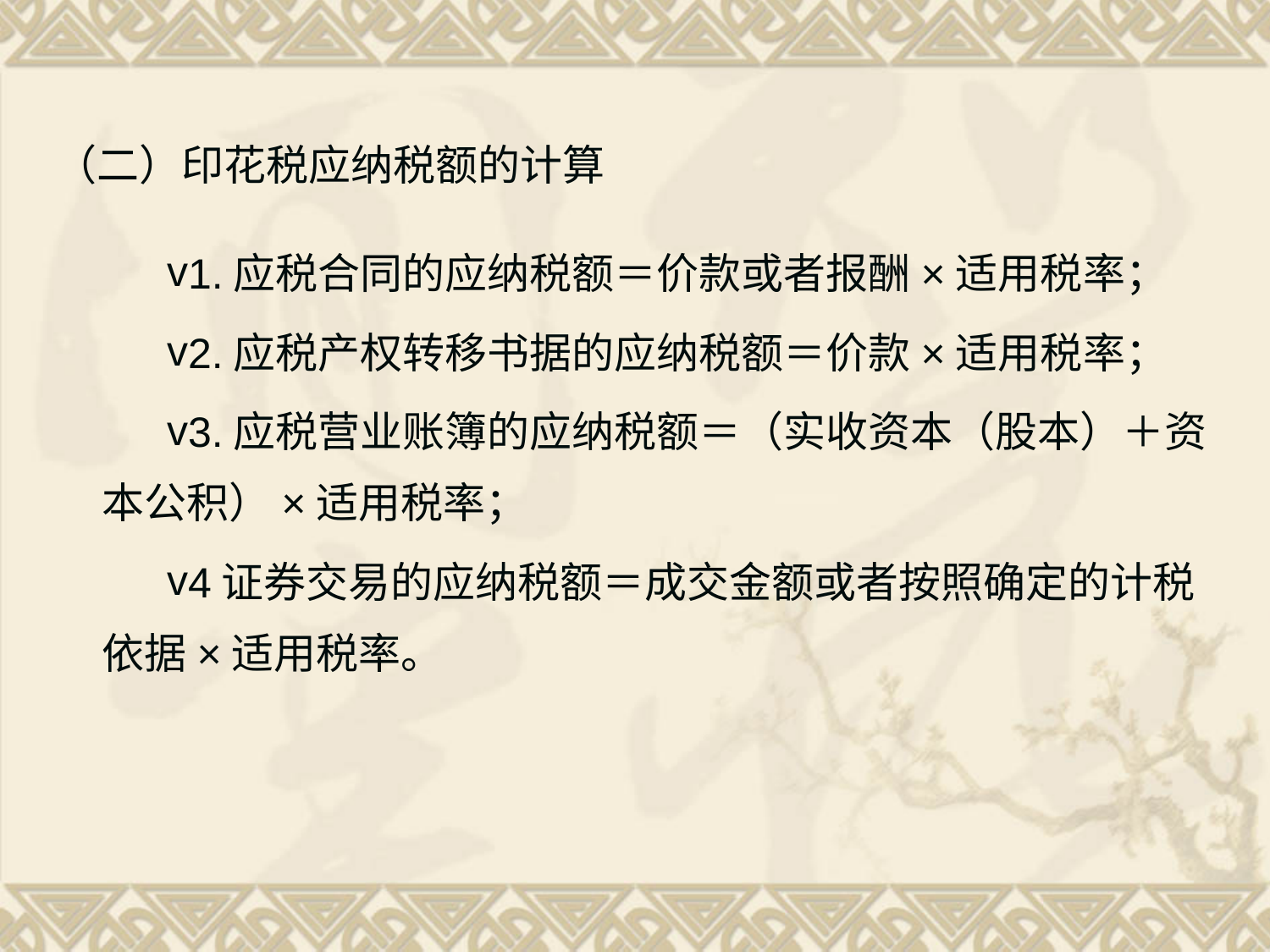

# （二）印花税应纳税额的计算
1.应税合同的应纳税额＝价款或者报酬×适用税率；
2.应税产权转移书据的应纳税额＝价款×适用税率；
3.应税营业账簿的应纳税额＝（实收资本（股本）＋资本公积）×适用税率；
4证券交易的应纳税额＝成交金额或者按照确定的计税依据×适用税率。